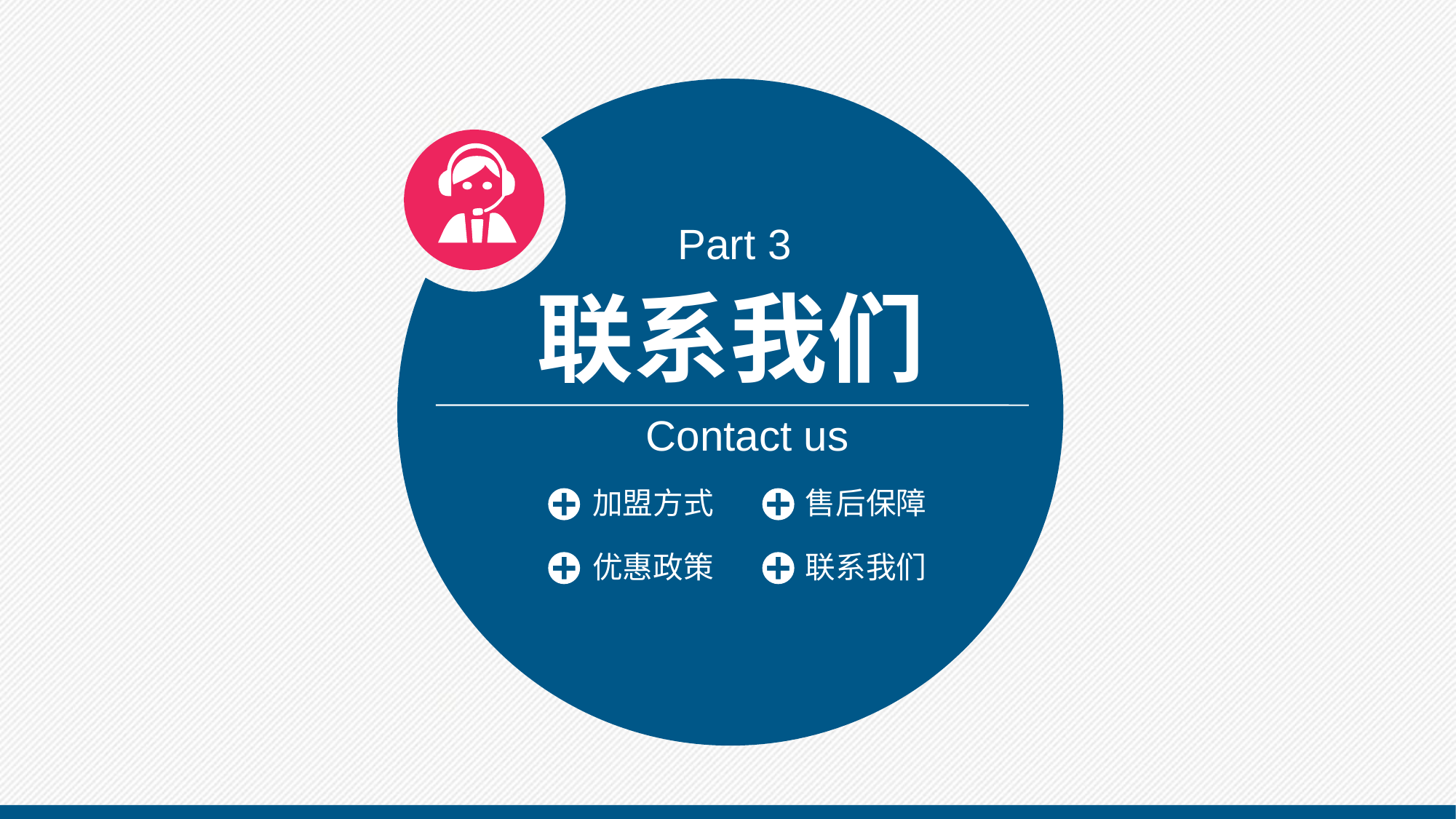

Part 3
联系我们

Contact us
加盟方式
售后保障

优惠政策
联系我们